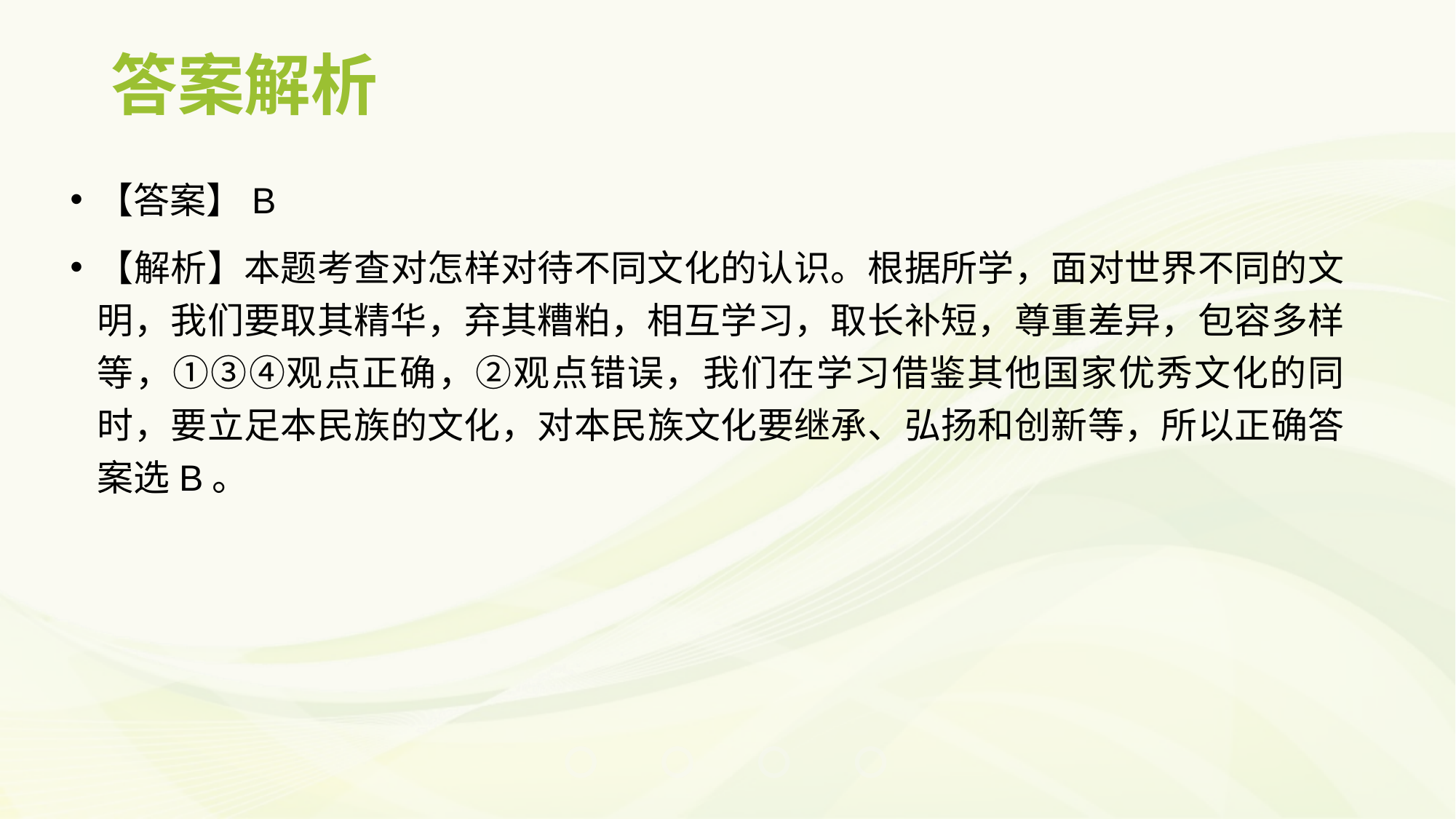

# 答案解析
【答案】B
【解析】本题考查对怎样对待不同文化的认识。根据所学，面对世界不同的文明，我们要取其精华，弃其糟粕，相互学习，取长补短，尊重差异，包容多样等，①③④观点正确，②观点错误，我们在学习借鉴其他国家优秀文化的同时，要立足本民族的文化，对本民族文化要继承、弘扬和创新等，所以正确答案选B。